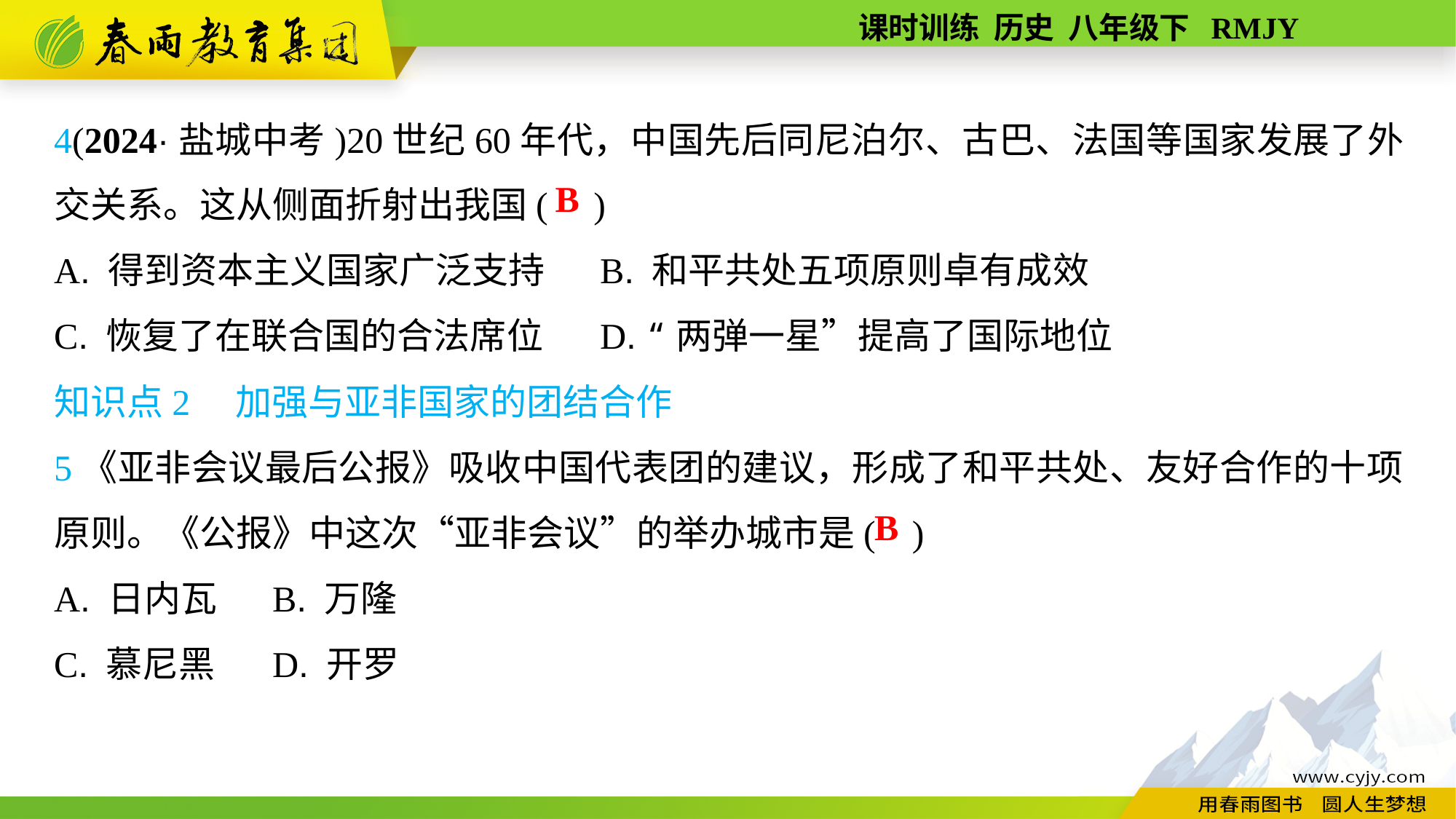

4(2024·盐城中考)20世纪60年代，中国先后同尼泊尔、古巴、法国等国家发展了外交关系。这从侧面折射出我国(     )
A. 得到资本主义国家广泛支持	B. 和平共处五项原则卓有成效
C. 恢复了在联合国的合法席位	D. “两弹一星”提高了国际地位
知识点2　加强与亚非国家的团结合作
5《亚非会议最后公报》吸收中国代表团的建议，形成了和平共处、友好合作的十项原则。《公报》中这次“亚非会议”的举办城市是(    )
A. 日内瓦	B. 万隆
C. 慕尼黑	D. 开罗
B
B